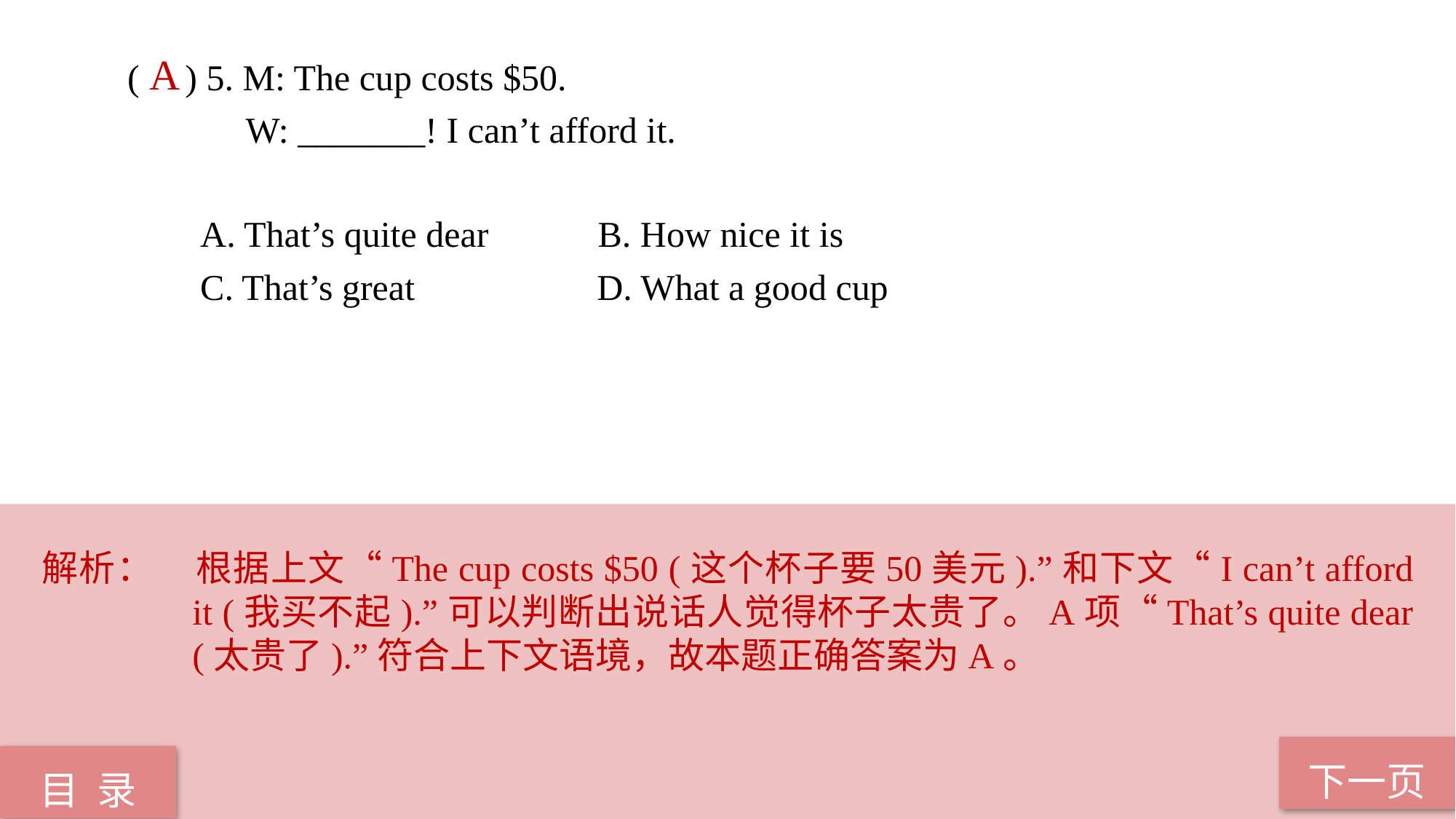

(     ) 5. M: The cup costs $50.
             W: _______! I can’t afford it.

        A. That’s quite dear            B. How nice it is
        C. That’s great                    D. What a good cup

A
解析：	根据上文“The cup costs $50 (这个杯子要50美元).”和下文“I can’t afford it (我买不起).”可以判断出说话人觉得杯子太贵了。A项“That’s quite dear (太贵了).”符合上下文语境，故本题正确答案为A。
下一页